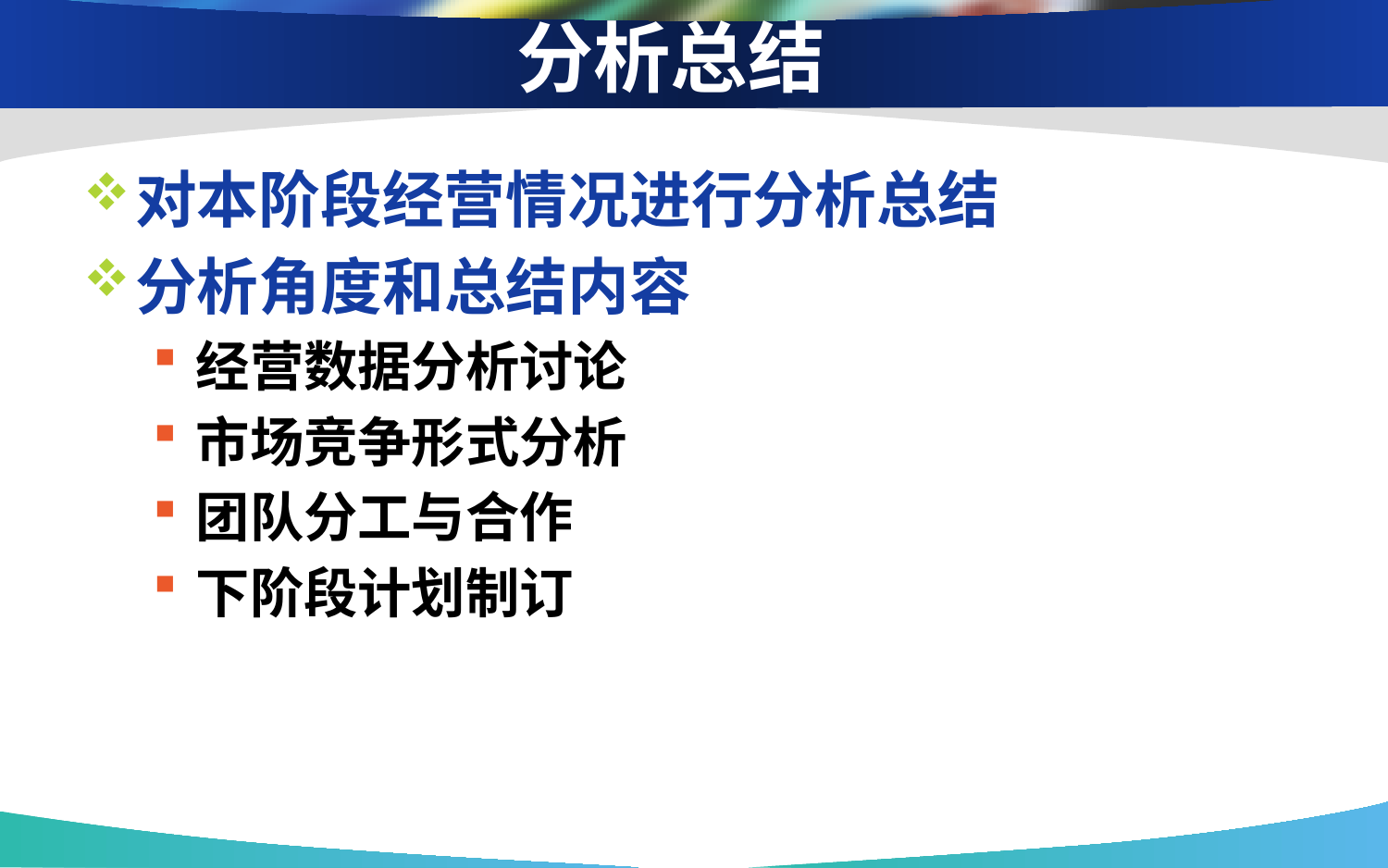

# 分析总结
对本阶段经营情况进行分析总结
分析角度和总结内容
经营数据分析讨论
市场竞争形式分析
团队分工与合作
下阶段计划制订